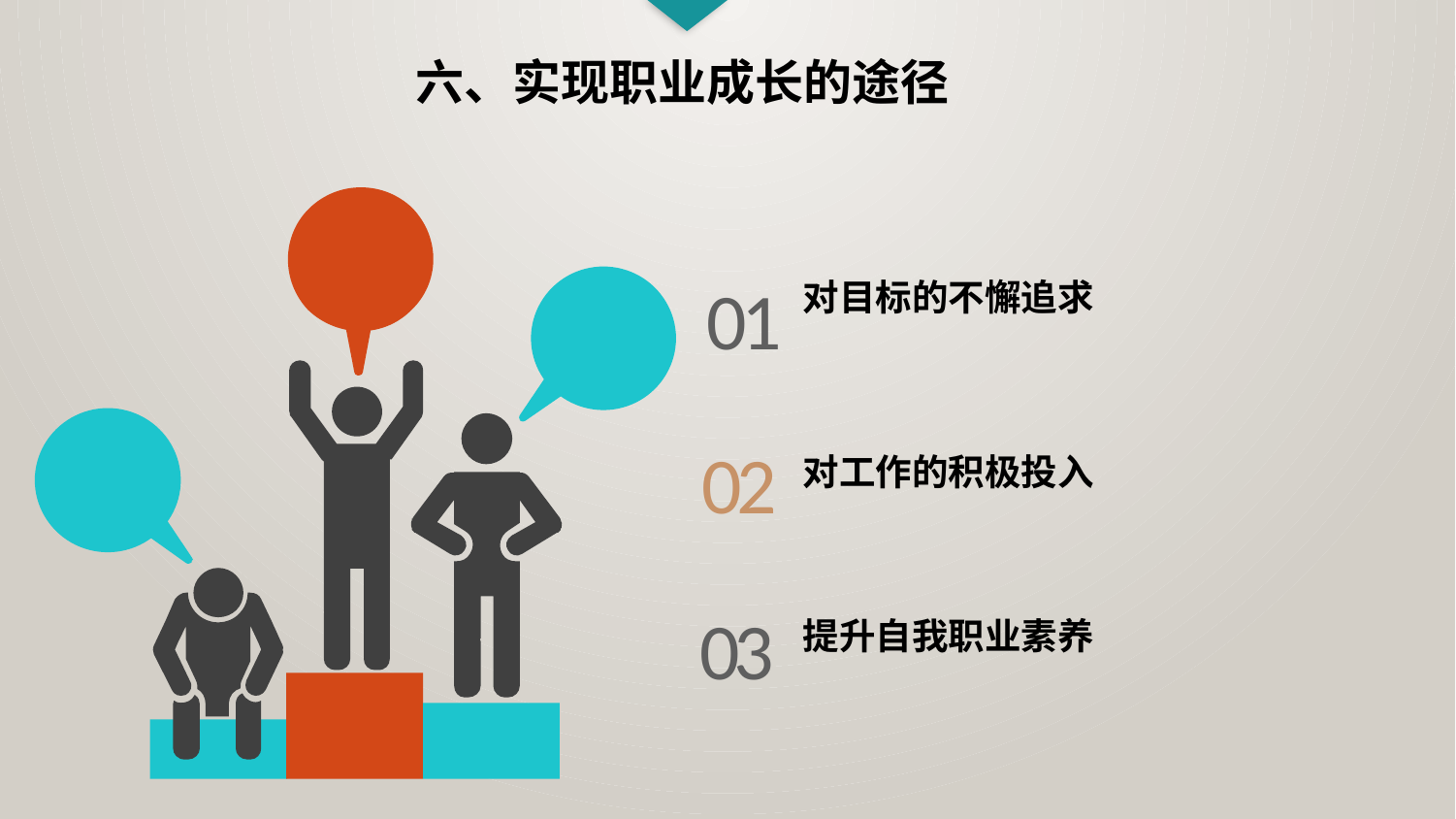

六、实现职业成长的途径

01
对目标的不懈追求
02
对工作的积极投入
03
提升自我职业素养
63